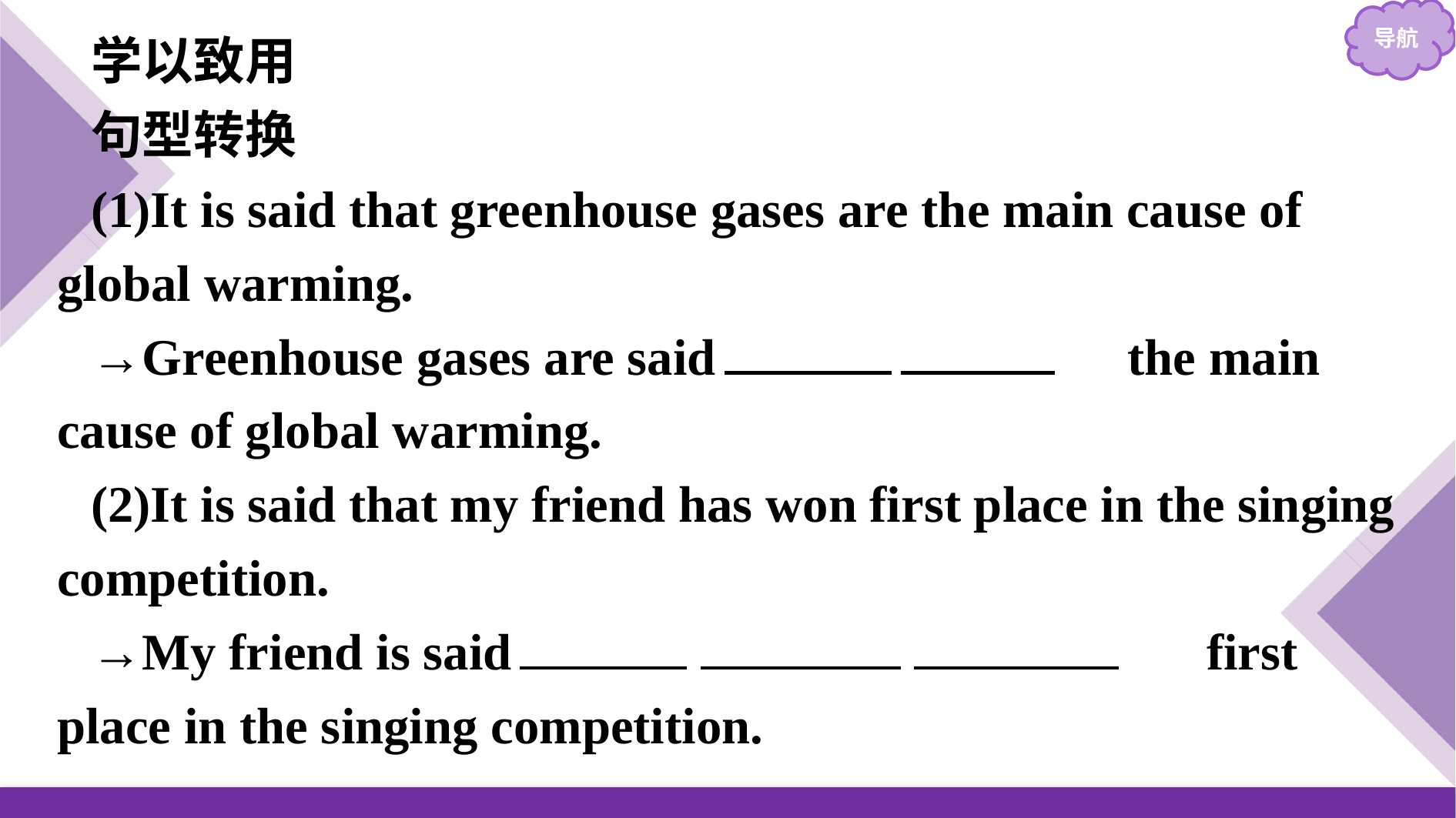

学以致用
句型转换
(1)It is said that greenhouse gases are the main cause of global warming.
→Greenhouse gases are said 　to　 　be　 the main cause of global warming.
(2)It is said that my friend has won first place in the singing competition.
→My friend is said 　to　 　have　 　won　 first place in the singing competition.